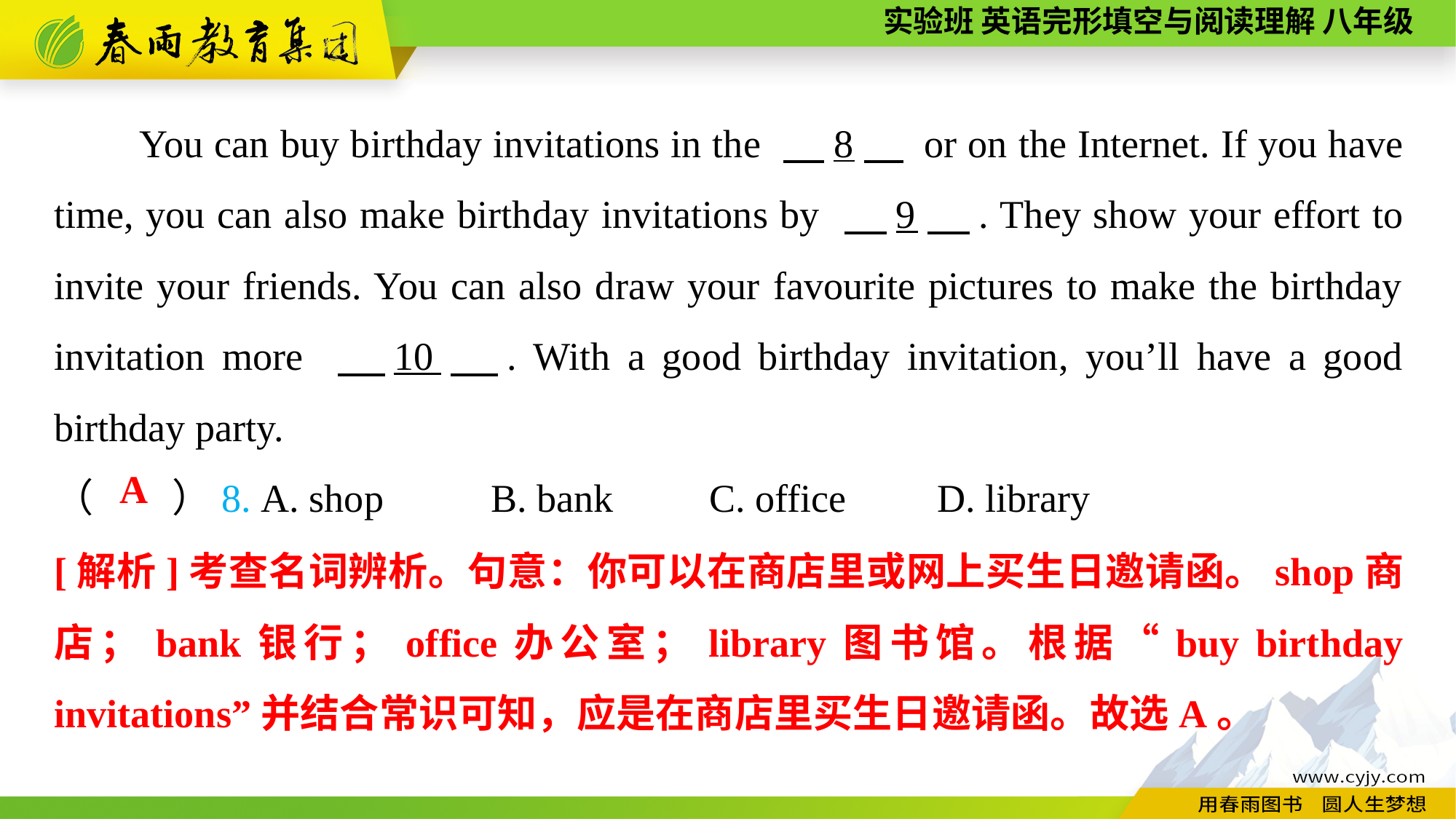

You can buy birthday invitations in the 　8　 or on the Internet. If you have time, you can also make birthday invitations by 　9　. They show your effort to invite your friends. You can also draw your favourite pictures to make the birthday invitation more 　10　. With a good birthday invitation, you’ll have a good birthday party.
（　　）8. A. shop	B. bank	C. office	 D. library
A
[解析]考查名词辨析。句意：你可以在商店里或网上买生日邀请函。shop商店；bank银行；office办公室；library图书馆。根据“buy birthday invitations”并结合常识可知，应是在商店里买生日邀请函。故选A。